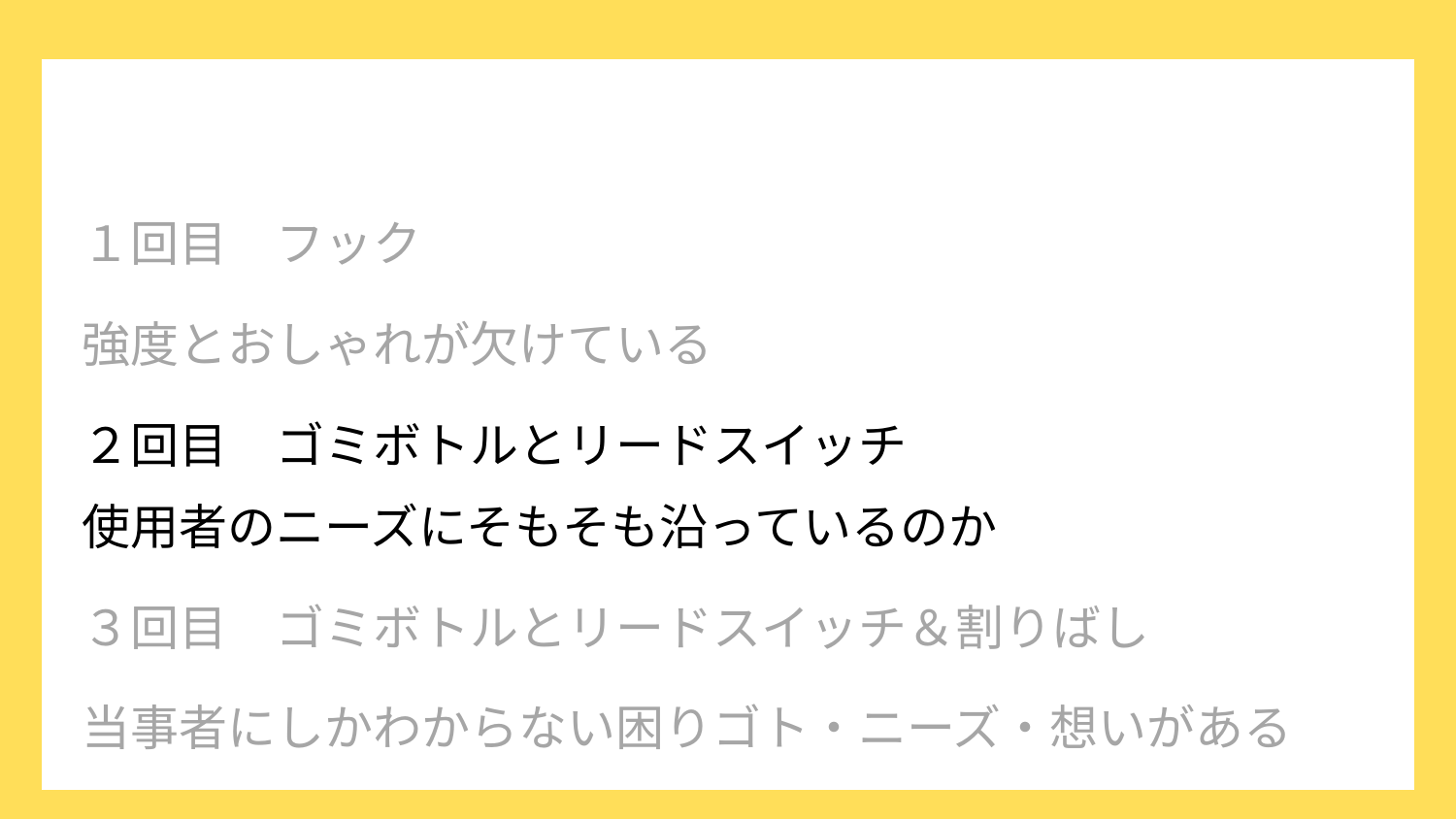

１回目　フック
強度とおしゃれが欠けている
２回目　ゴミボトルとリードスイッチ
使用者のニーズにそもそも沿っているのか
３回目　ゴミボトルとリードスイッチ＆割りばし
当事者にしかわからない困りゴト・ニーズ・想いがある